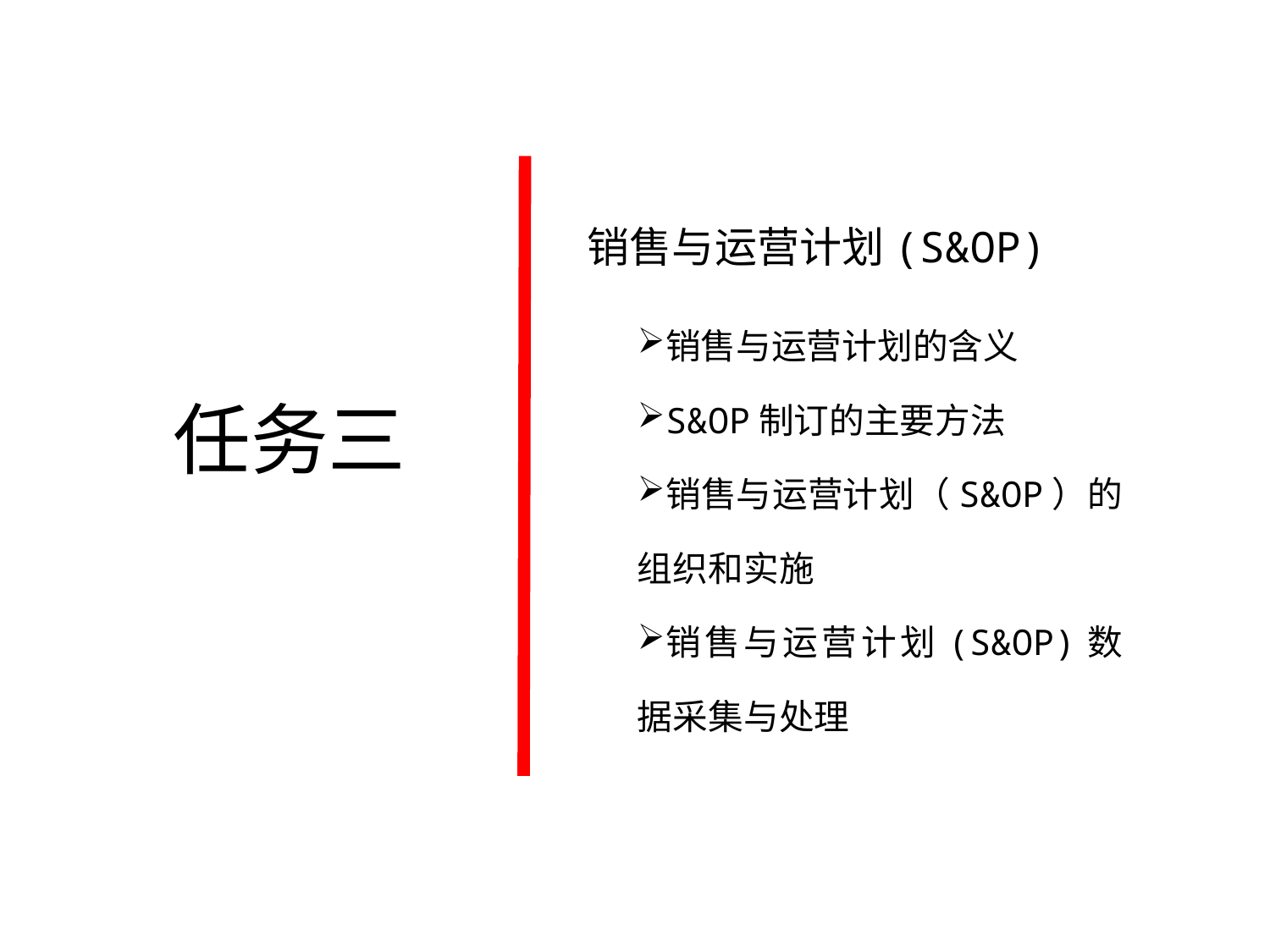

销售与运营计划(S&OP)
销售与运营计划的含义
S&OP制订的主要方法
销售与运营计划（S&OP）的组织和实施
销售与运营计划(S&OP)数据采集与处理
任务三